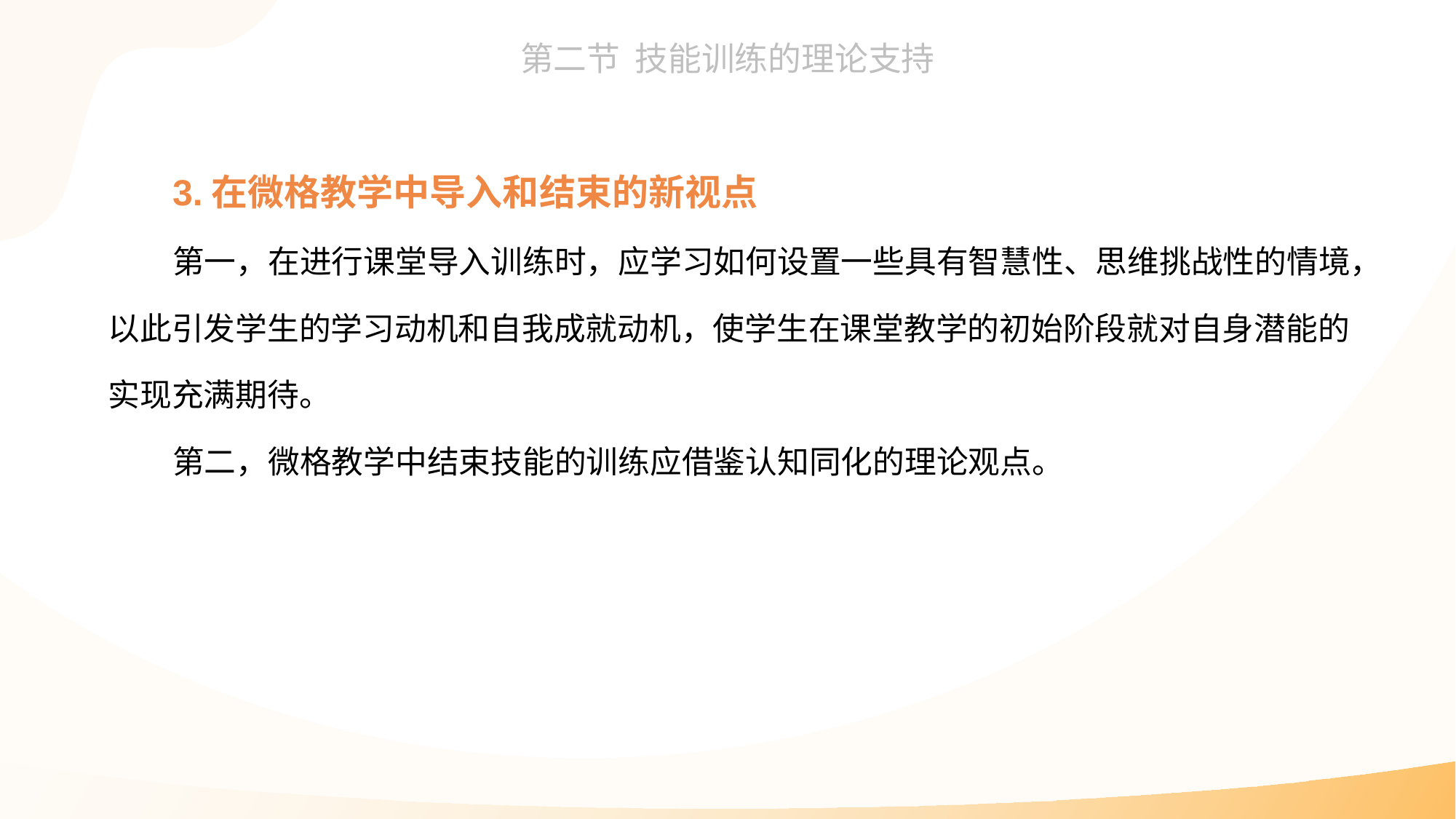

3.在微格教学中导入和结束的新视点
第一，在进行课堂导入训练时，应学习如何设置一些具有智慧性、思维挑战性的情境，以此引发学生的学习动机和自我成就动机，使学生在课堂教学的初始阶段就对自身潜能的实现充满期待。
第二，微格教学中结束技能的训练应借鉴认知同化的理论观点。